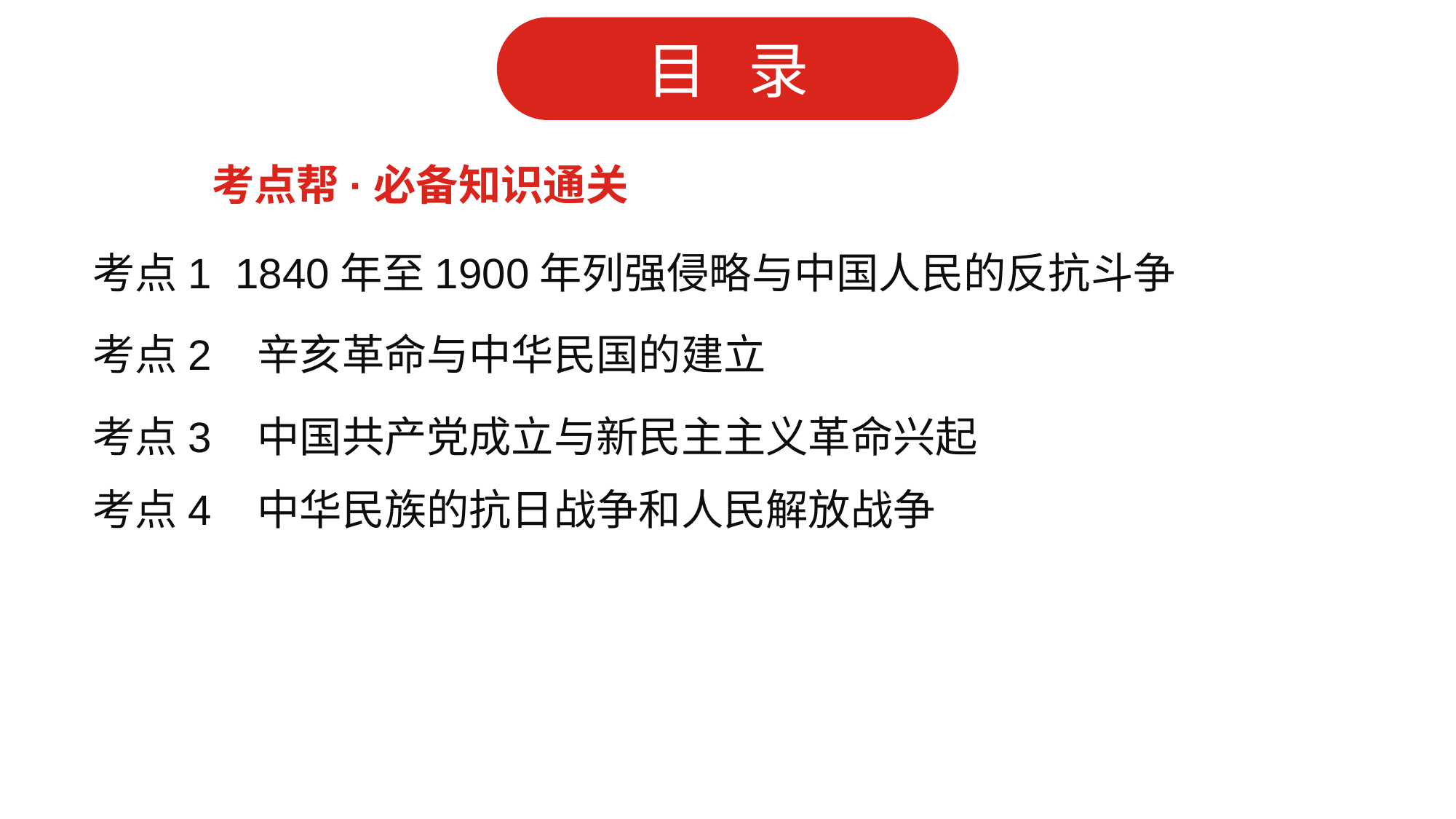

考点帮·必备知识通关
考点1  1840年至1900年列强侵略与中国人民的反抗斗争
考点2   辛亥革命与中华民国的建立
考点3   中国共产党成立与新民主主义革命兴起
考点4   中华民族的抗日战争和人民解放战争